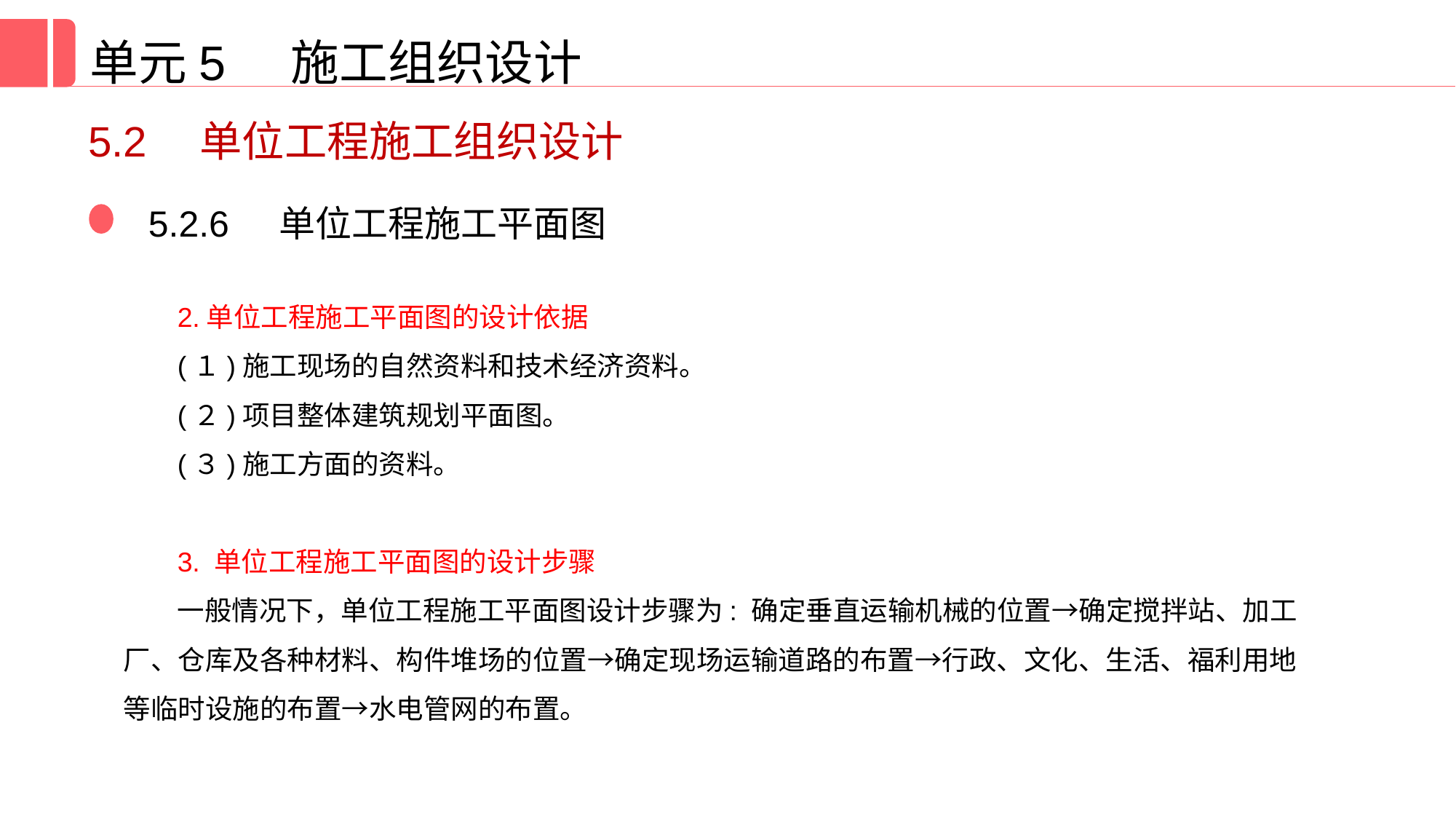

单元5    施工组织设计

5.2　单位工程施工组织设计
5.2.6    单位工程施工平面图

2.单位工程施工平面图的设计依据
(１)施工现场的自然资料和技术经济资料。
(２)项目整体建筑规划平面图。
(３)施工方面的资料。
3. 单位工程施工平面图的设计步骤
一般情况下，单位工程施工平面图设计步骤为: 确定垂直运输机械的位置→确定搅拌站、加工厂、仓库及各种材料、构件堆场的位置→确定现场运输道路的布置→行政、文化、生活、福利用地等临时设施的布置→水电管网的布置。